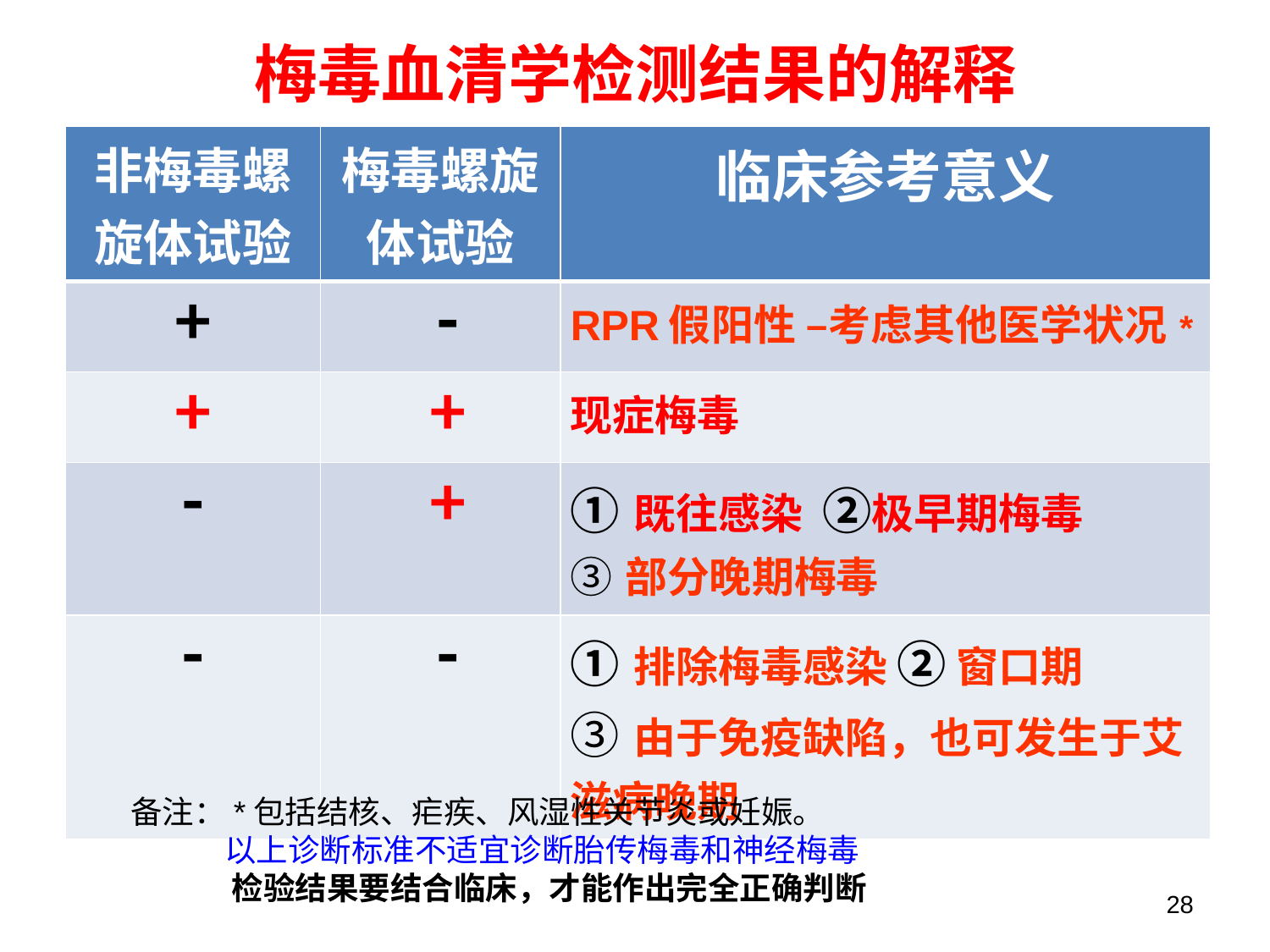

# 梅毒血清学检测结果的解释
| 非梅毒螺旋体试验 | 梅毒螺旋体试验 | 临床参考意义 |
| --- | --- | --- |
| + | - | RPR假阳性 –考虑其他医学状况\* |
| + | + | 现症梅毒 |
| - | + | ①既往感染 ②极早期梅毒 ③部分晚期梅毒 |
| - | - | ①排除梅毒感染 ② 窗口期 ③由于免疫缺陷，也可发生于艾滋病晚期 |
备注：*包括结核、疟疾、风湿性关节炎或妊娠。
            以上诊断标准不适宜诊断胎传梅毒和神经梅毒
             检验结果要结合临床，才能作出完全正确判断
28